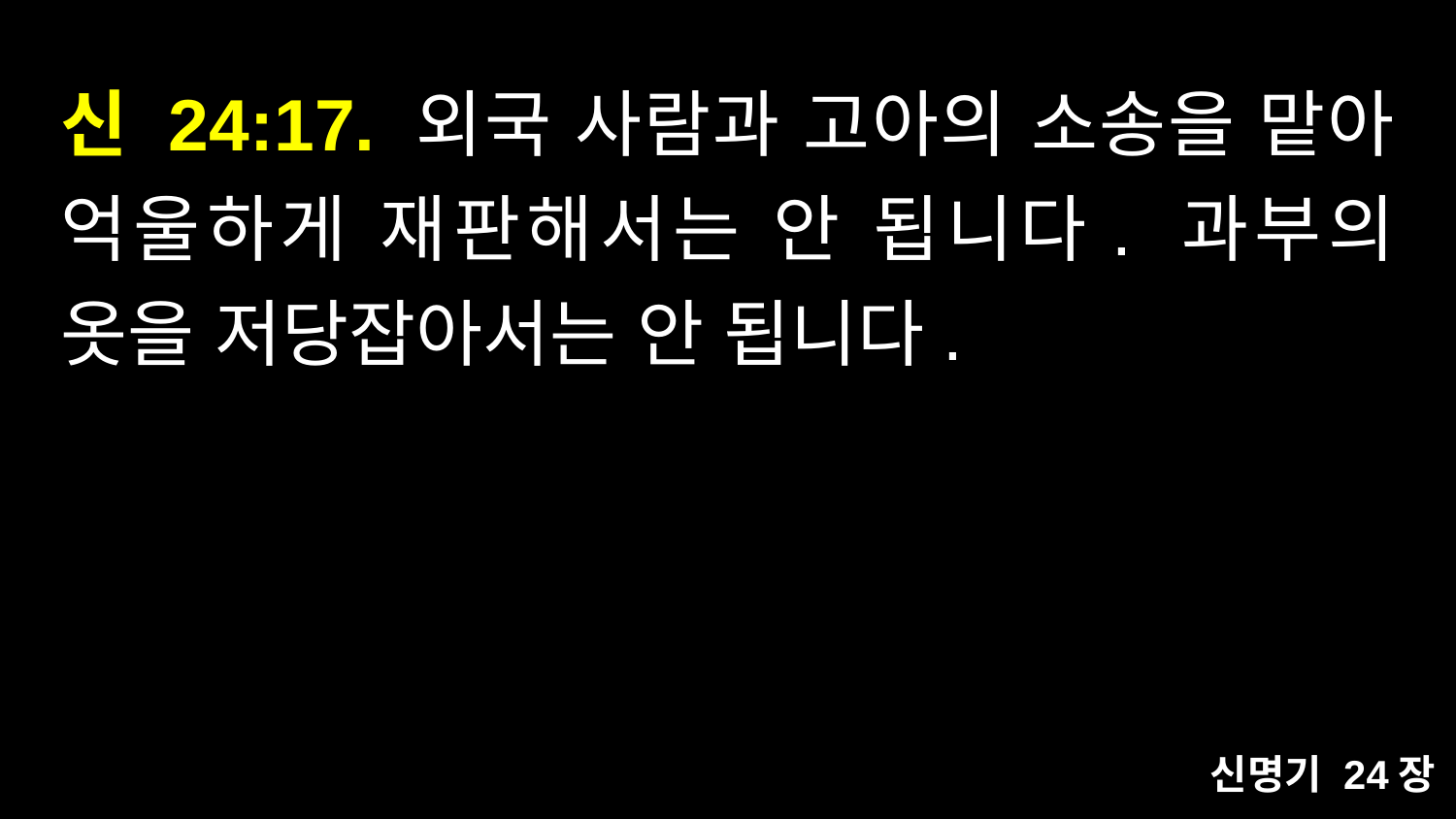

# 신 24:17. 외국 사람과 고아의 소송을 맡아 억울하게 재판해서는 안 됩니다. 과부의 옷을 저당잡아서는 안 됩니다.
신명기 24장